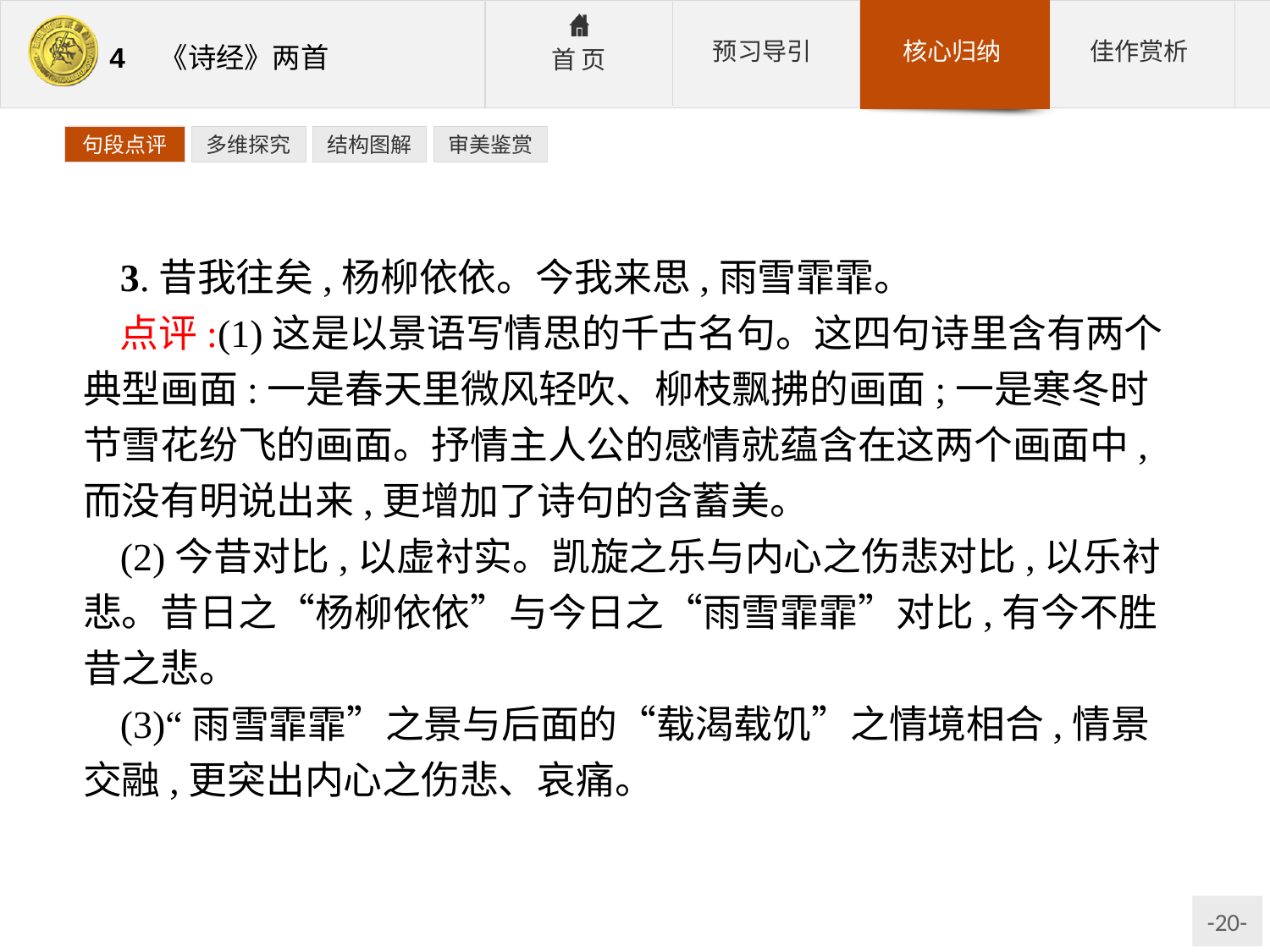

句段点评
多维探究
结构图解
审美鉴赏
3.昔我往矣,杨柳依依。今我来思,雨雪霏霏。
点评:(1)这是以景语写情思的千古名句。这四句诗里含有两个典型画面:一是春天里微风轻吹、柳枝飘拂的画面;一是寒冬时节雪花纷飞的画面。抒情主人公的感情就蕴含在这两个画面中,而没有明说出来,更增加了诗句的含蓄美。
(2)今昔对比,以虚衬实。凯旋之乐与内心之伤悲对比,以乐衬悲。昔日之“杨柳依依”与今日之“雨雪霏霏”对比,有今不胜昔之悲。
(3)“雨雪霏霏”之景与后面的“载渴载饥”之情境相合,情景交融,更突出内心之伤悲、哀痛。